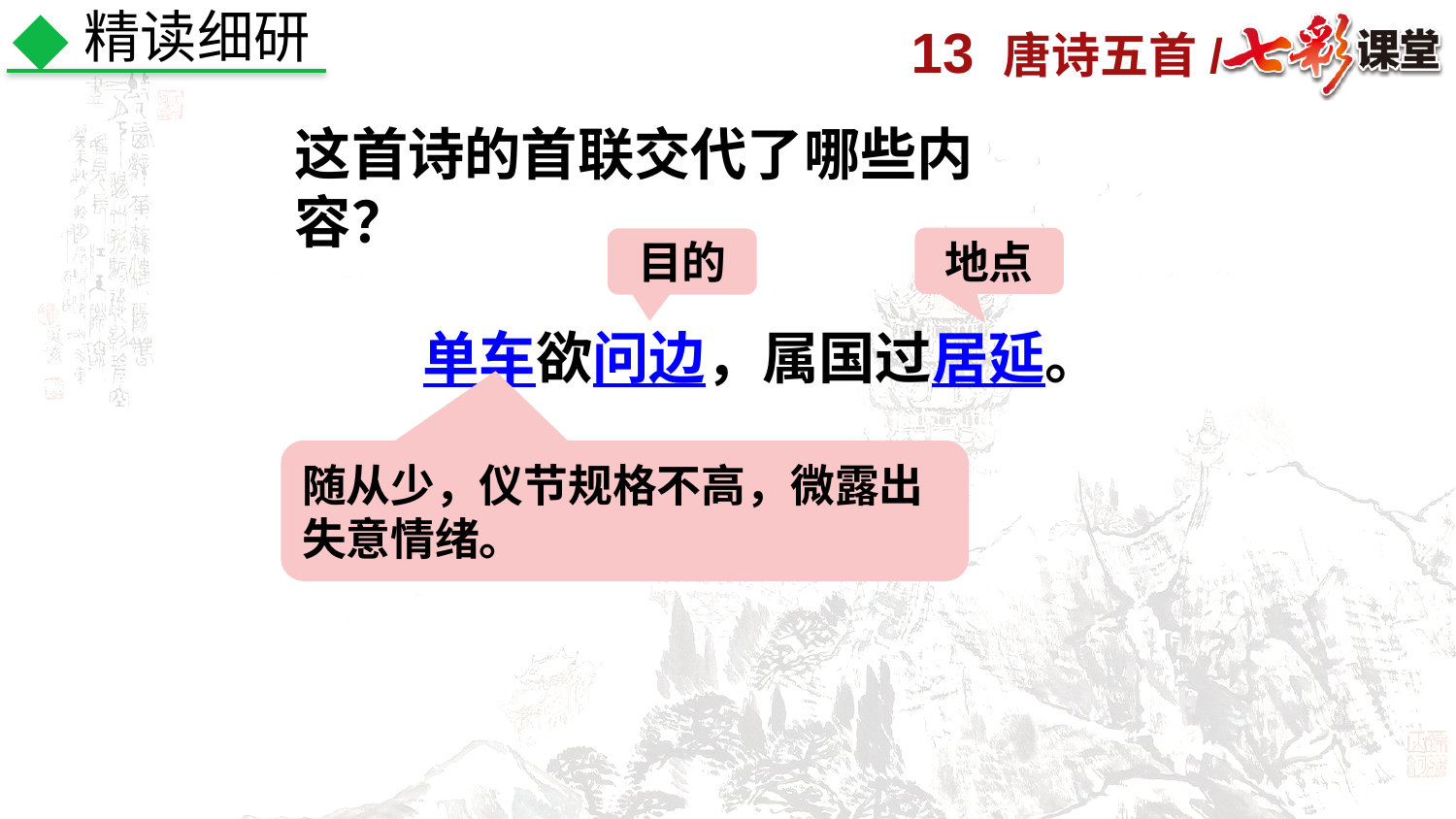

精读细研

这首诗的首联交代了哪些内容？
地点
目的
单车欲问边，属国过居延。
随从少，仪节规格不高，微露出失意情绪。